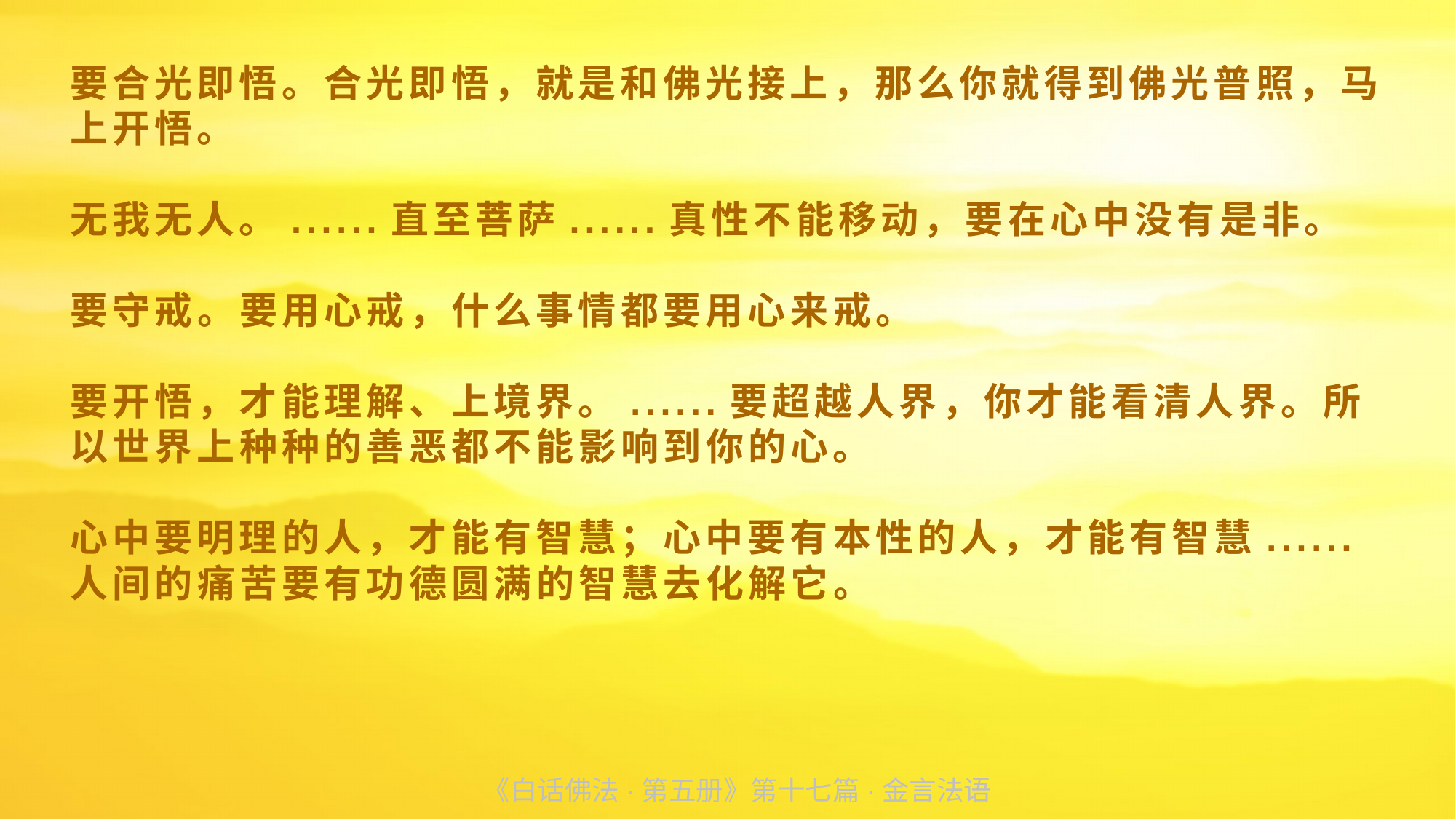

要合光即悟。合光即悟，就是和佛光接上，那么你就得到佛光普照，马上开悟。

无我无人。......直至菩萨......真性不能移动，要在心中没有是非。

要守戒。要用心戒，什么事情都要用心来戒。

要开悟，才能理解、上境界。......要超越人界，你才能看清人界。所以世界上种种的善恶都不能影响到你的心。

心中要明理的人，才能有智慧；心中要有本性的人，才能有智慧......人间的痛苦要有功德圆满的智慧去化解它。

  《白话佛法·第五册》第十七篇·金言法语